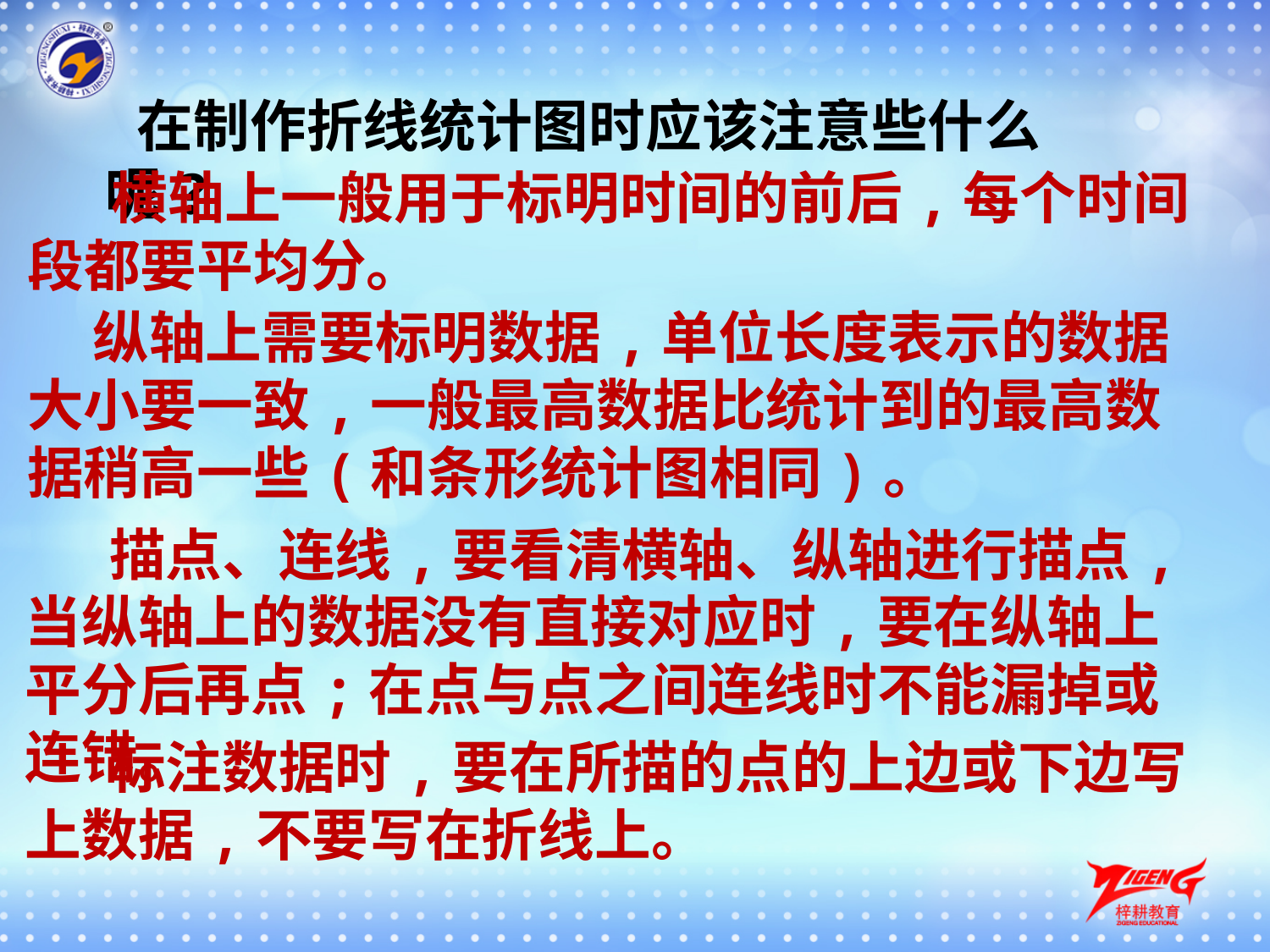

在制作折线统计图时应该注意些什么呢?
   横轴上一般用于标明时间的前后,每个时间段都要平均分。
    纵轴上需要标明数据,单位长度表示的数据大小要一致,一般最高数据比统计到的最高数据稍高一些(和条形统计图相同)。
   描点、连线,要看清横轴、纵轴进行描点,当纵轴上的数据没有直接对应时,要在纵轴上平分后再点;在点与点之间连线时不能漏掉或连错。
   标注数据时,要在所描的点的上边或下边写上数据,不要写在折线上。